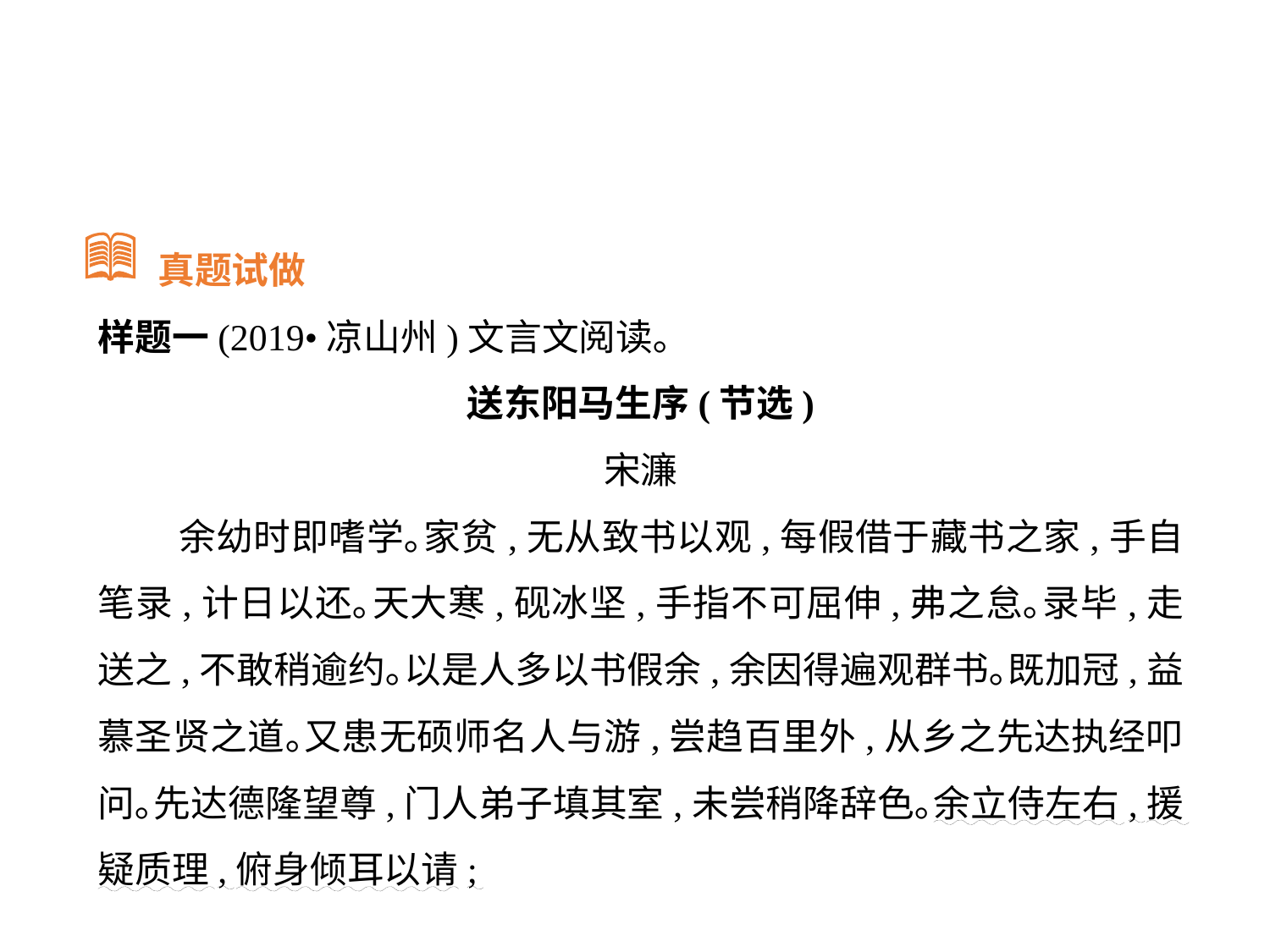

真题试做
样题一(2019•凉山州)文言文阅读｡
送东阳马生序(节选)
宋濂
        余幼时即嗜学｡家贫,无从致书以观,每假借于藏书之家,手自笔录,计日以还｡天大寒,砚冰坚,手指不可屈伸,弗之怠｡录毕,走送之,不敢稍逾约｡以是人多以书假余,余因得遍观群书｡既加冠,益慕圣贤之道｡又患无硕师名人与游,尝趋百里外,从乡之先达执经叩问｡先达德隆望尊,门人弟子填其室,未尝稍降辞色｡余立侍左右,援疑质理,俯身倾耳以请;